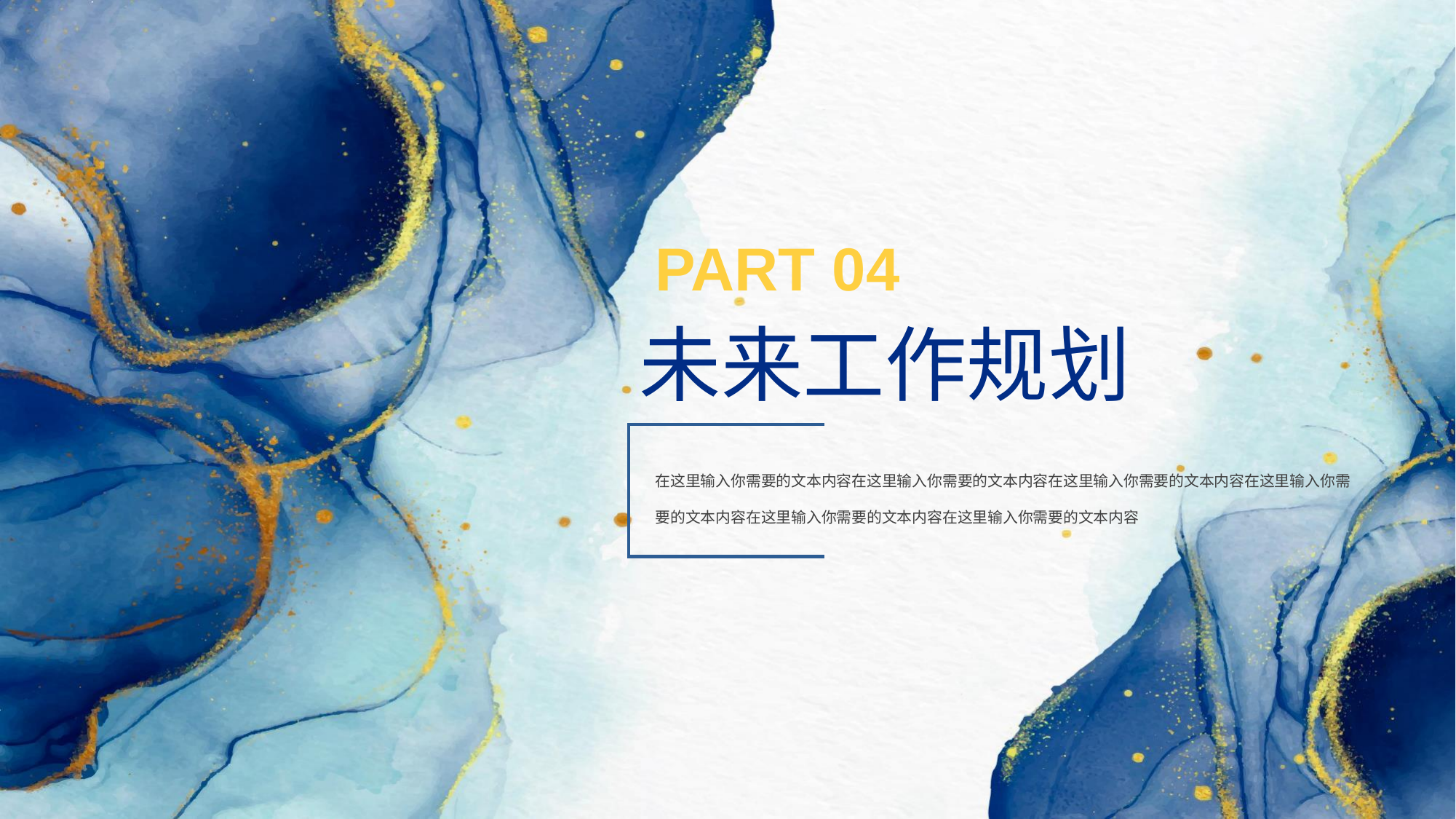

PART 04
未来工作规划

在这里输入你需要的文本内容在这里输入你需要的文本内容在这里输入你需要的文本内容在这里输入你需要的文本内容在这里输入你需要的文本内容在这里输入你需要的文本内容